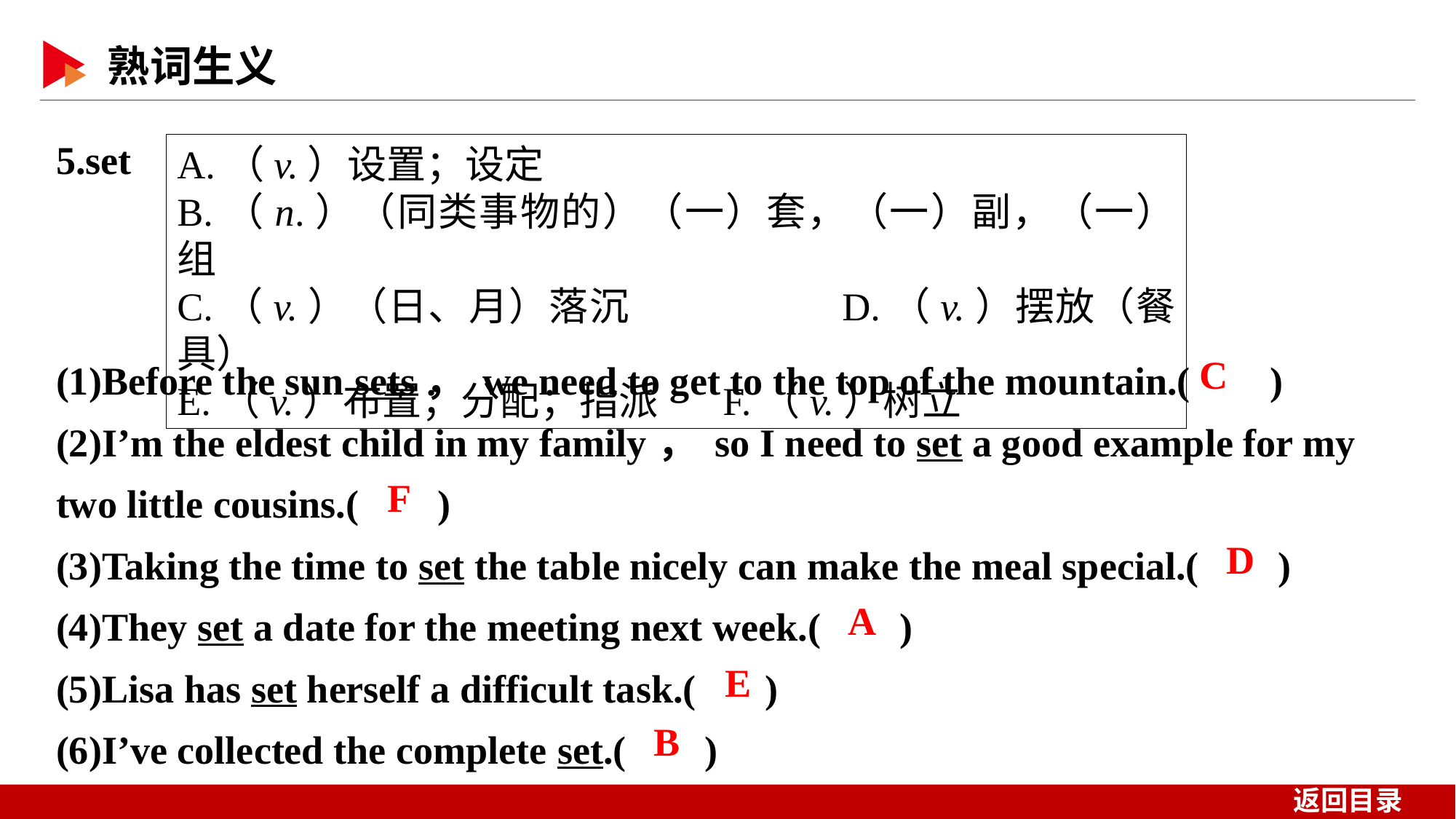

5.set
A.（v.）设置；设定
B.（n.）（同类事物的）（一）套，（一）副，（一）组
C.（v.）（日、月）落沉		D.（v.）摆放（餐具）
E.（v.）布置；分配；指派	F.（v.）树立
(1)Before the sun sets， we need to get to the top of the mountain.(        )
(2)I’m the eldest child in my family， so I need to set a good example for my two little cousins.(        )
(3)Taking the time to set the table nicely can make the meal special.(        )
(4)They set a date for the meeting next week.(        )
(5)Lisa has set herself a difficult task.(       )
(6)I’ve collected the complete set.(        )
   C
 F
   D
   A
E
   B